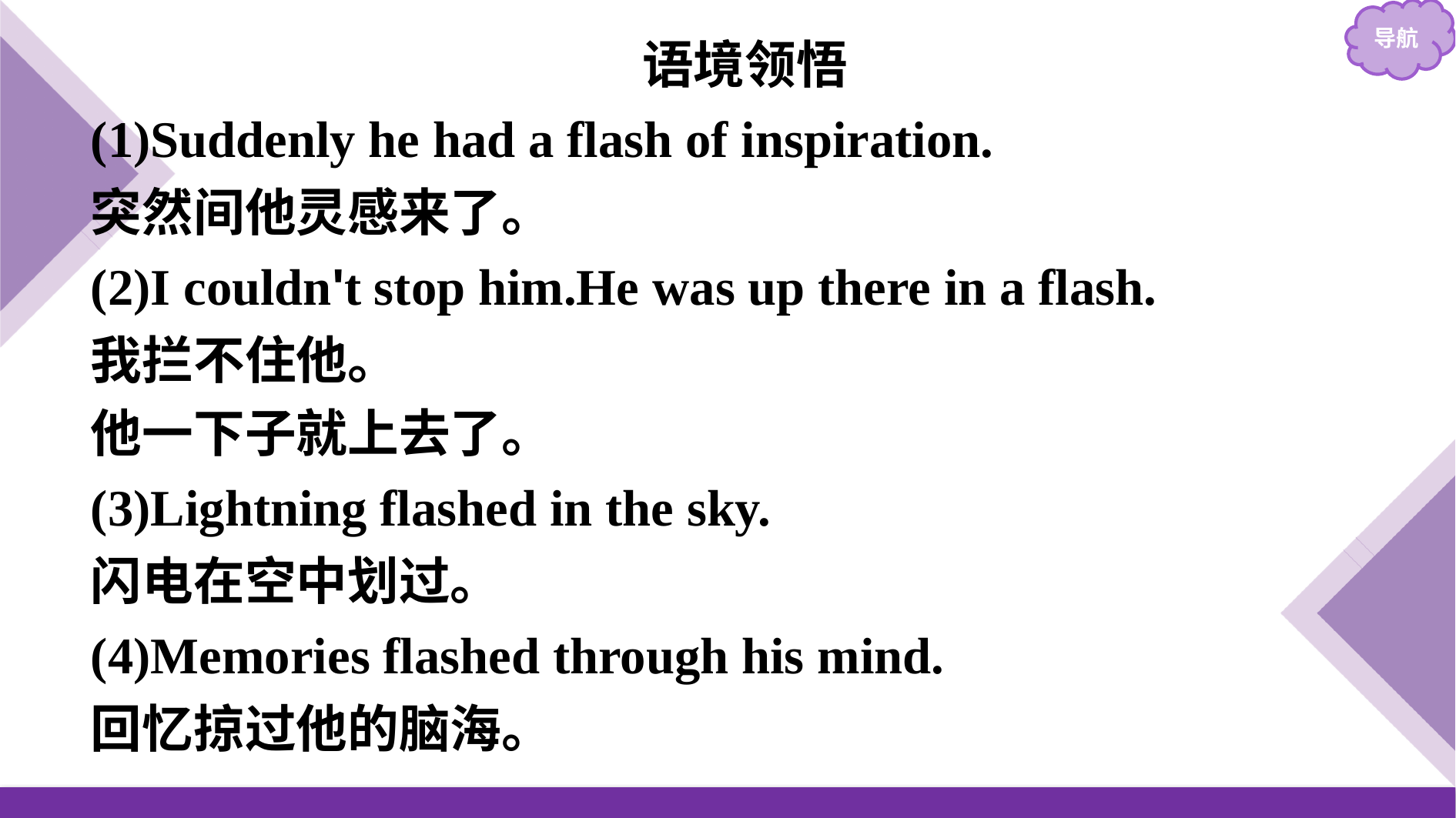

语境领悟
(1)Suddenly he had a flash of inspiration.
突然间他灵感来了。
(2)I couldn't stop him.He was up there in a flash.
我拦不住他。
他一下子就上去了。
(3)Lightning flashed in the sky.
闪电在空中划过。
(4)Memories flashed through his mind.
回忆掠过他的脑海。